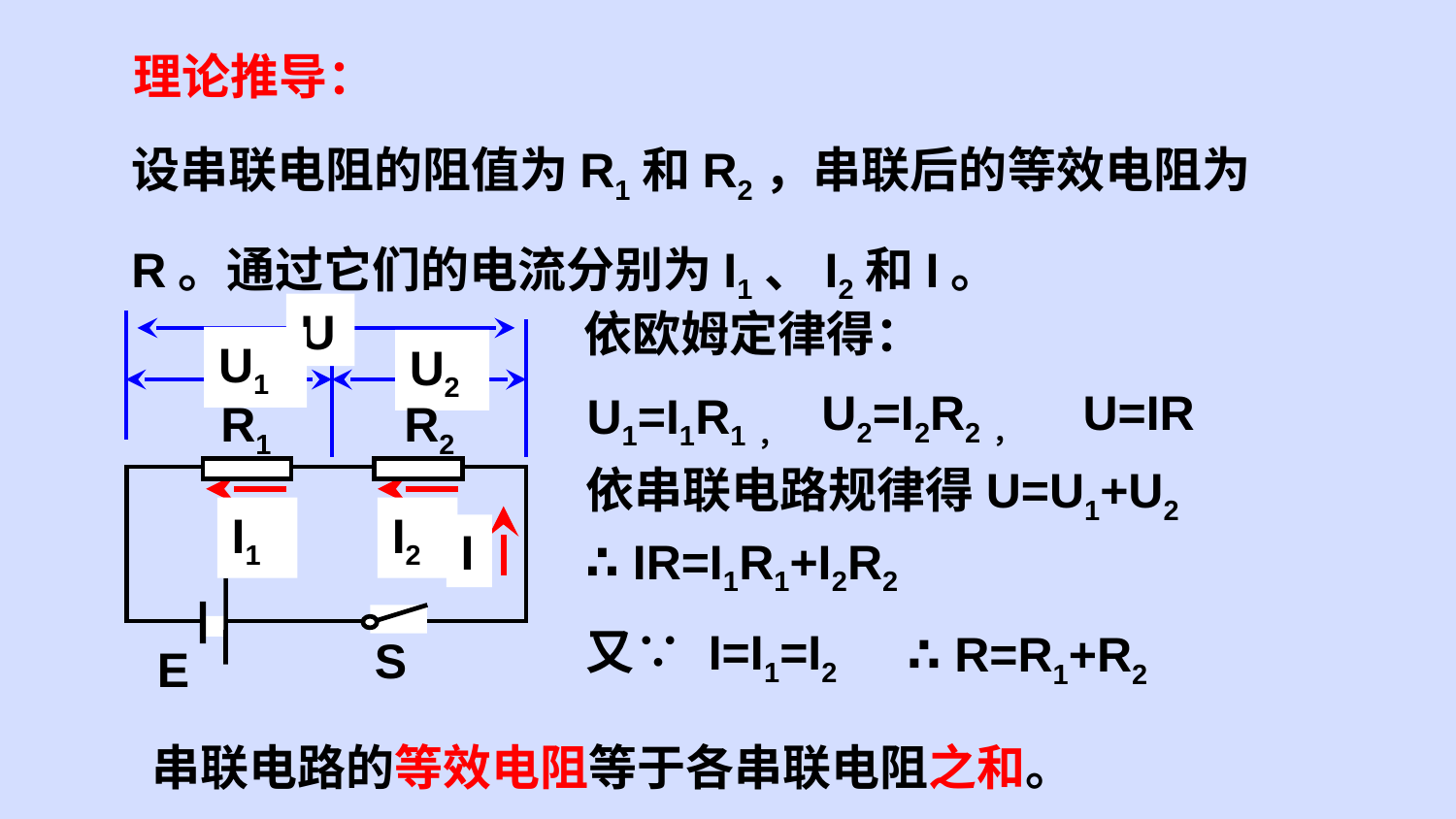

理论推导：
设串联电阻的阻值为R1和R2，串联后的等效电阻为R。通过它们的电流分别为I1、I2和I。
U
U1
U2
依欧姆定律得：
U2=I2R2，
U=IR
U1=I1R1，
R1

 R2

S
E
依串联电路规律得U=U1+U2
I1
I2
I
∴ IR=I1R1+I2R2
又∵ I=I1=I2
∴ R=R1+R2
串联电路的等效电阻等于各串联电阻之和。